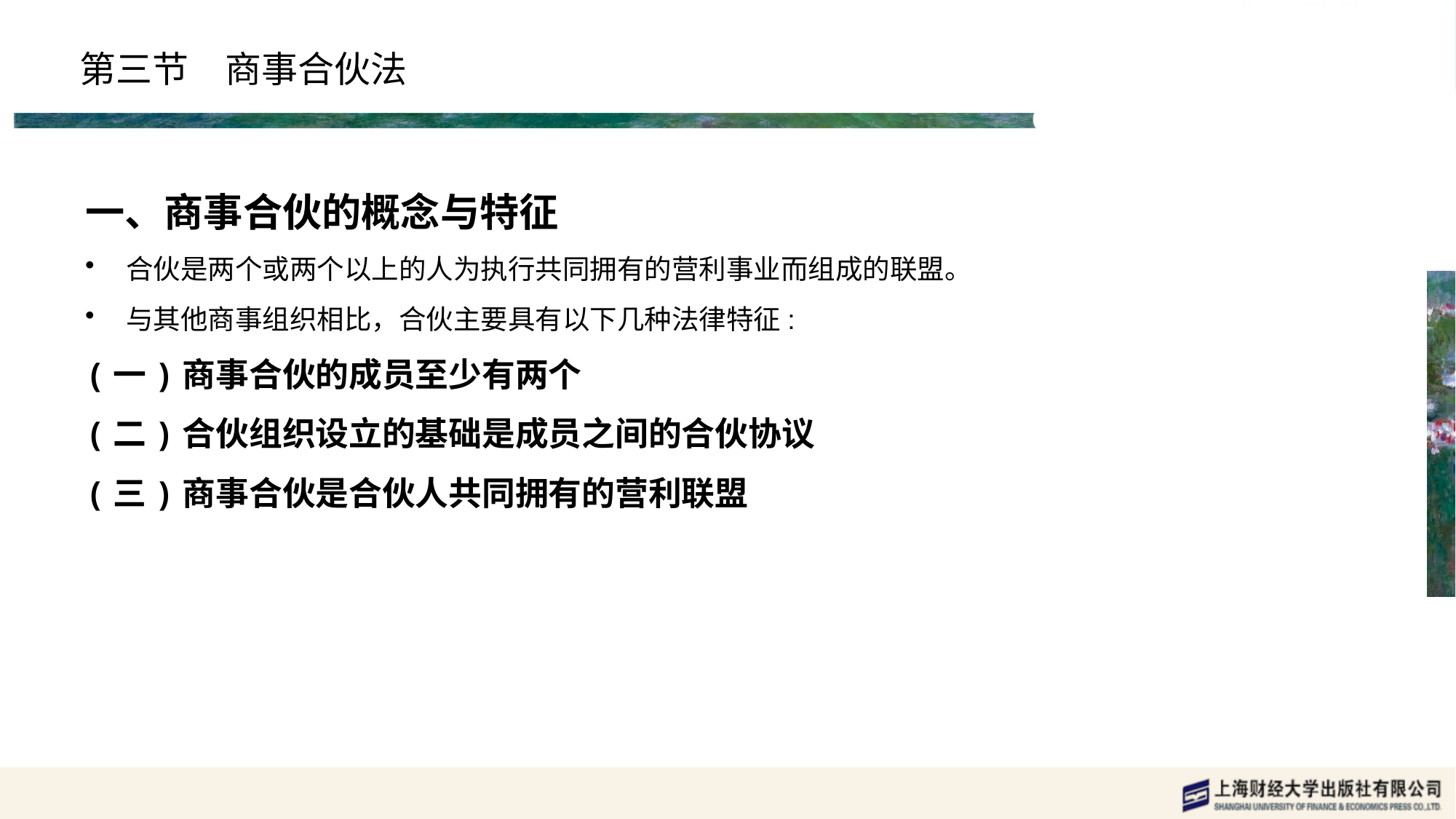

# 第三节　商事合伙法
一、商事合伙的概念与特征
合伙是两个或两个以上的人为执行共同拥有的营利事业而组成的联盟。
与其他商事组织相比，合伙主要具有以下几种法律特征:
(一)商事合伙的成员至少有两个
(二)合伙组织设立的基础是成员之间的合伙协议
(三)商事合伙是合伙人共同拥有的营利联盟